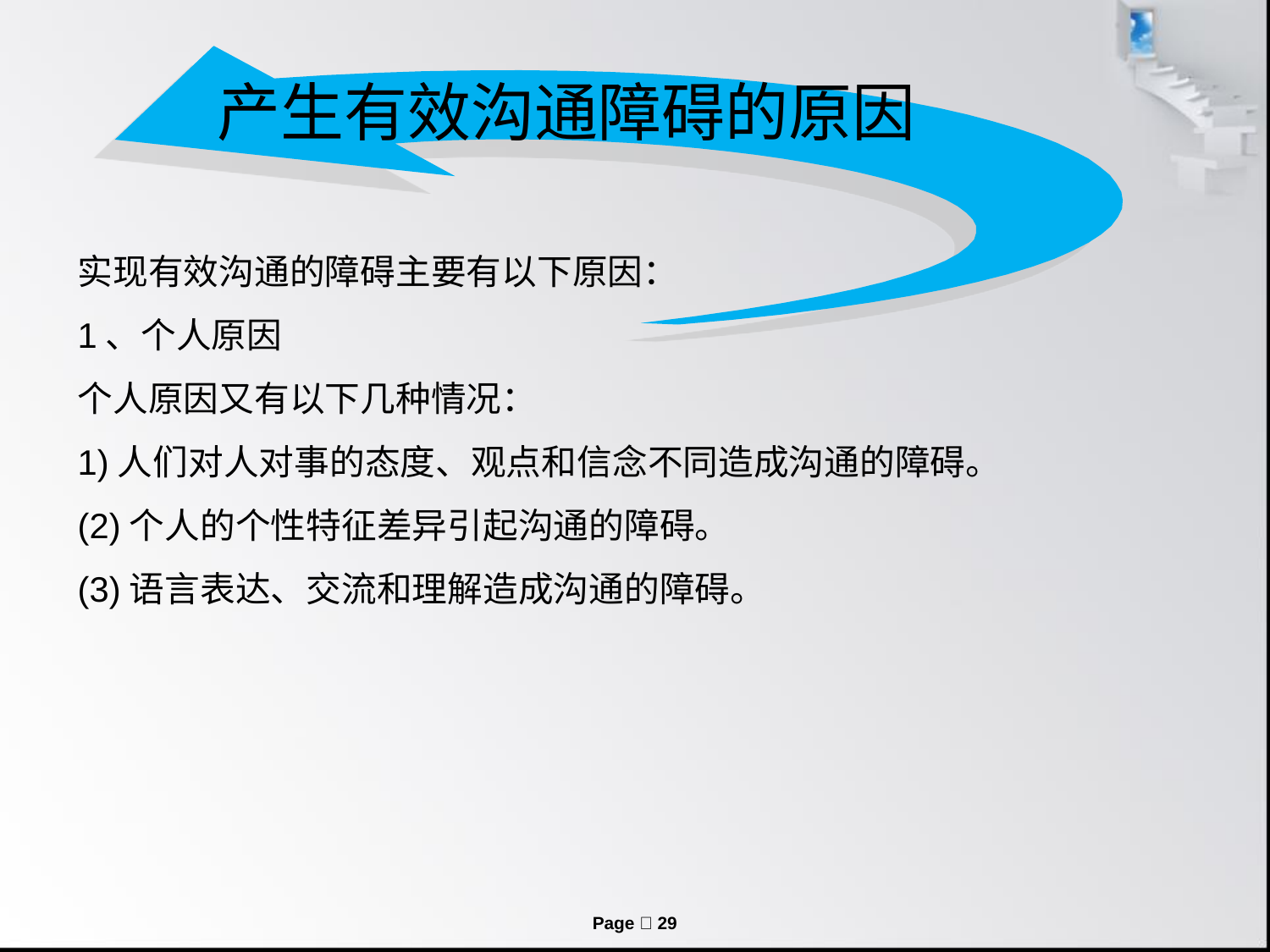

产生有效沟通障碍的原因

实现有效沟通的障碍主要有以下原因：
1、个人原因
个人原因又有以下几种情况：
1)人们对人对事的态度、观点和信念不同造成沟通的障碍。
(2)个人的个性特征差异引起沟通的障碍。
(3)语言表达、交流和理解造成沟通的障碍。